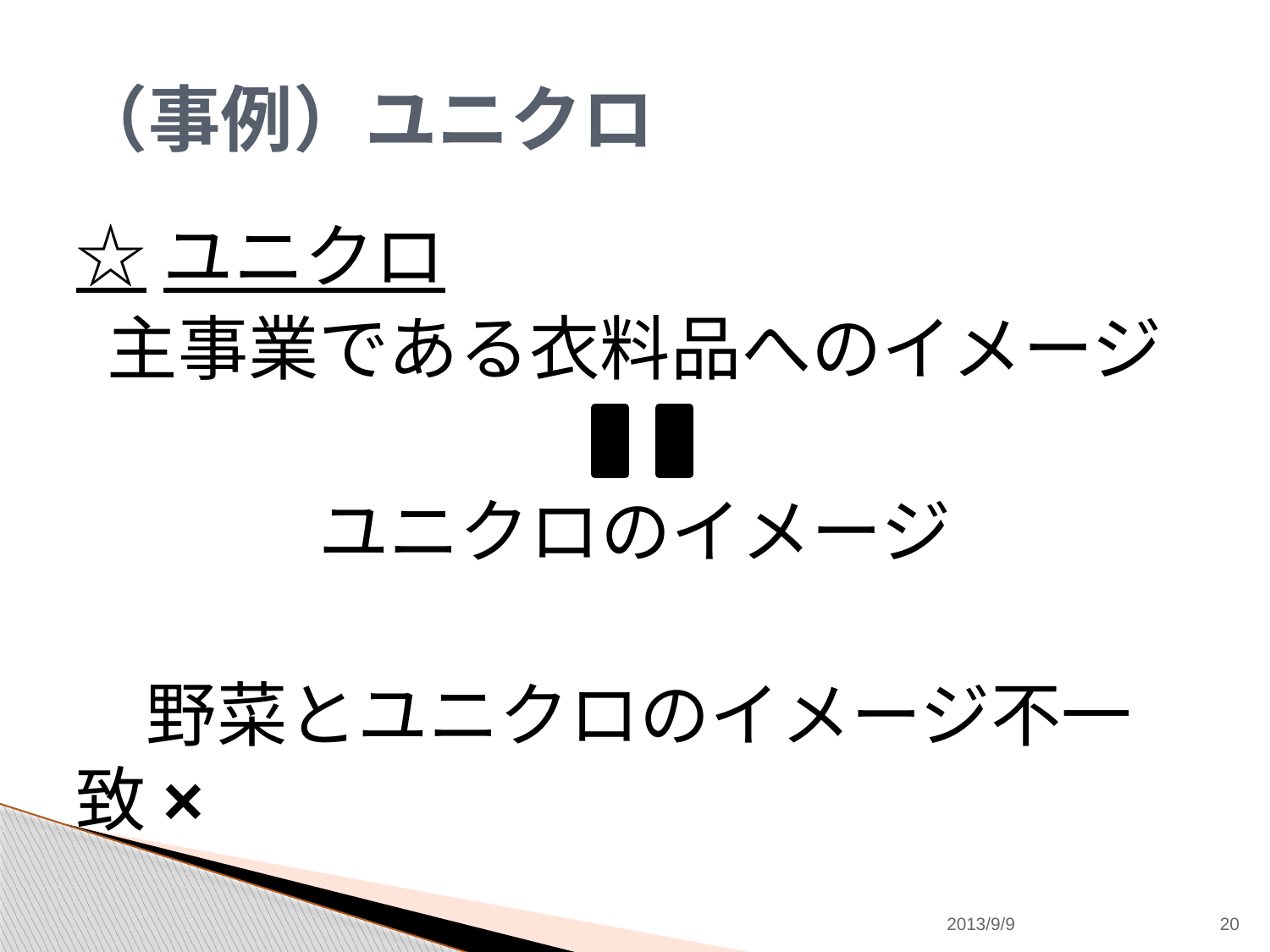

# （事例）ユニクロ
☆ユニクロ
主事業である衣料品へのイメージ

ユニクロのイメージ

　野菜とユニクロのイメージ不一致×

2013/9/9
20